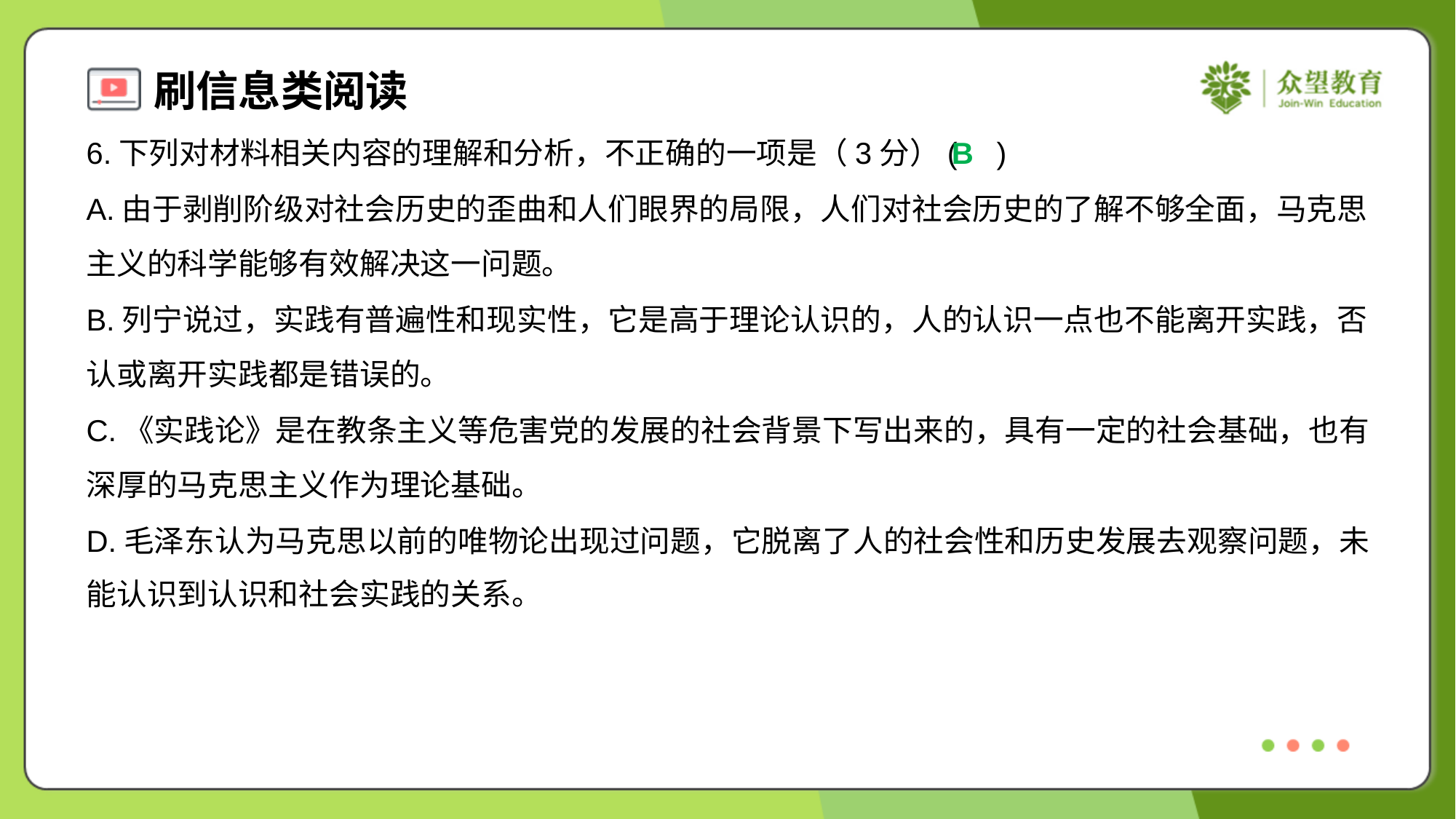

6.下列对材料相关内容的理解和分析，不正确的一项是（3分）(     )
B
A.由于剥削阶级对社会历史的歪曲和人们眼界的局限，人们对社会历史的了解不够全面，马克思
主义的科学能够有效解决这一问题。
B.列宁说过，实践有普遍性和现实性，它是高于理论认识的，人的认识一点也不能离开实践，否
认或离开实践都是错误的。
C.《实践论》是在教条主义等危害党的发展的社会背景下写出来的，具有一定的社会基础，也有
深厚的马克思主义作为理论基础。
D.毛泽东认为马克思以前的唯物论出现过问题，它脱离了人的社会性和历史发展去观察问题，未
能认识到认识和社会实践的关系。